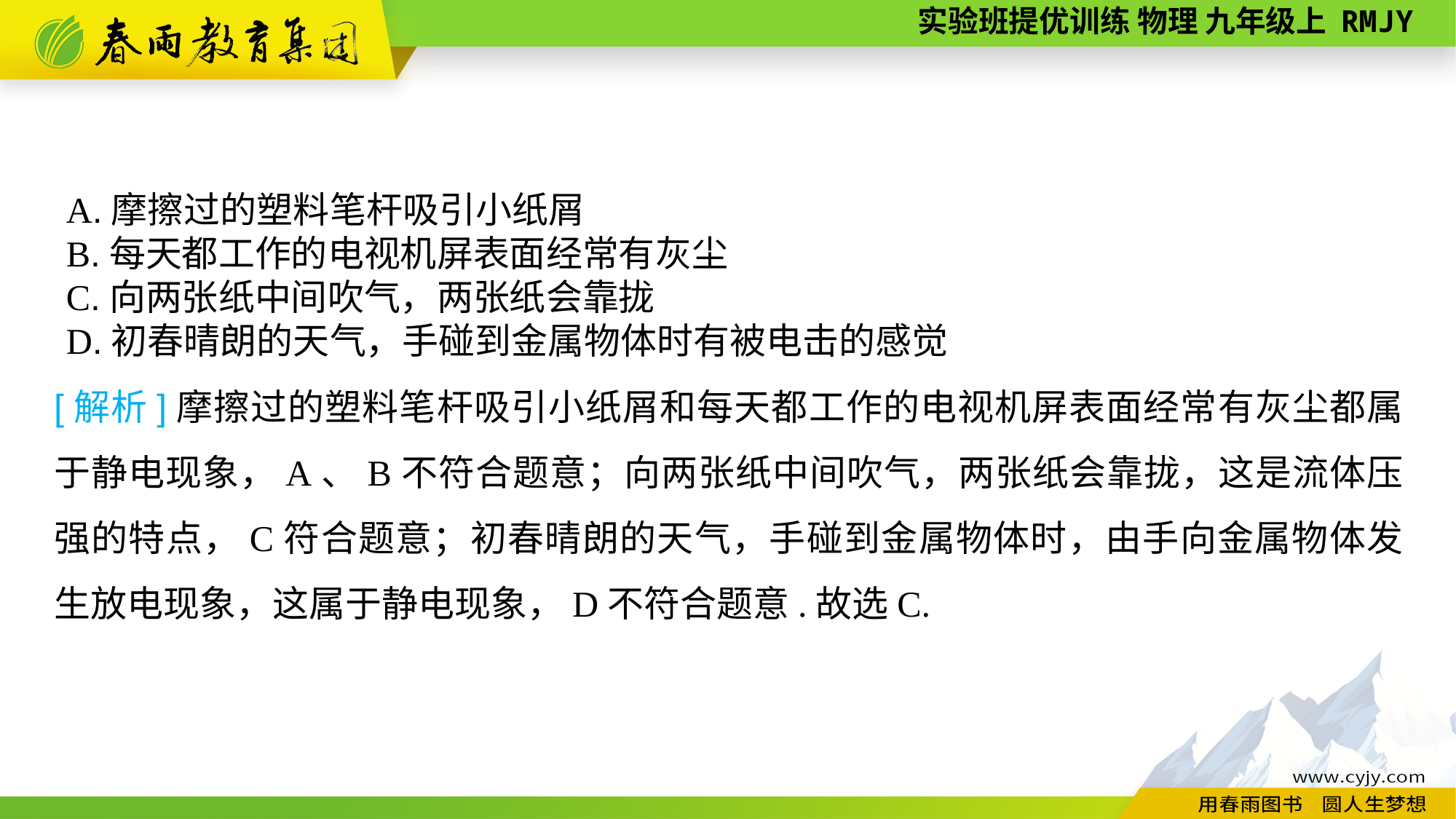

A.摩擦过的塑料笔杆吸引小纸屑
B.每天都工作的电视机屏表面经常有灰尘
C.向两张纸中间吹气，两张纸会靠拢
D.初春晴朗的天气，手碰到金属物体时有被电击的感觉
[解析]摩擦过的塑料笔杆吸引小纸屑和每天都工作的电视机屏表面经常有灰尘都属于静电现象，A、B不符合题意；向两张纸中间吹气，两张纸会靠拢，这是流体压强的特点，C符合题意；初春晴朗的天气，手碰到金属物体时，由手向金属物体发生放电现象，这属于静电现象，D不符合题意.故选C.